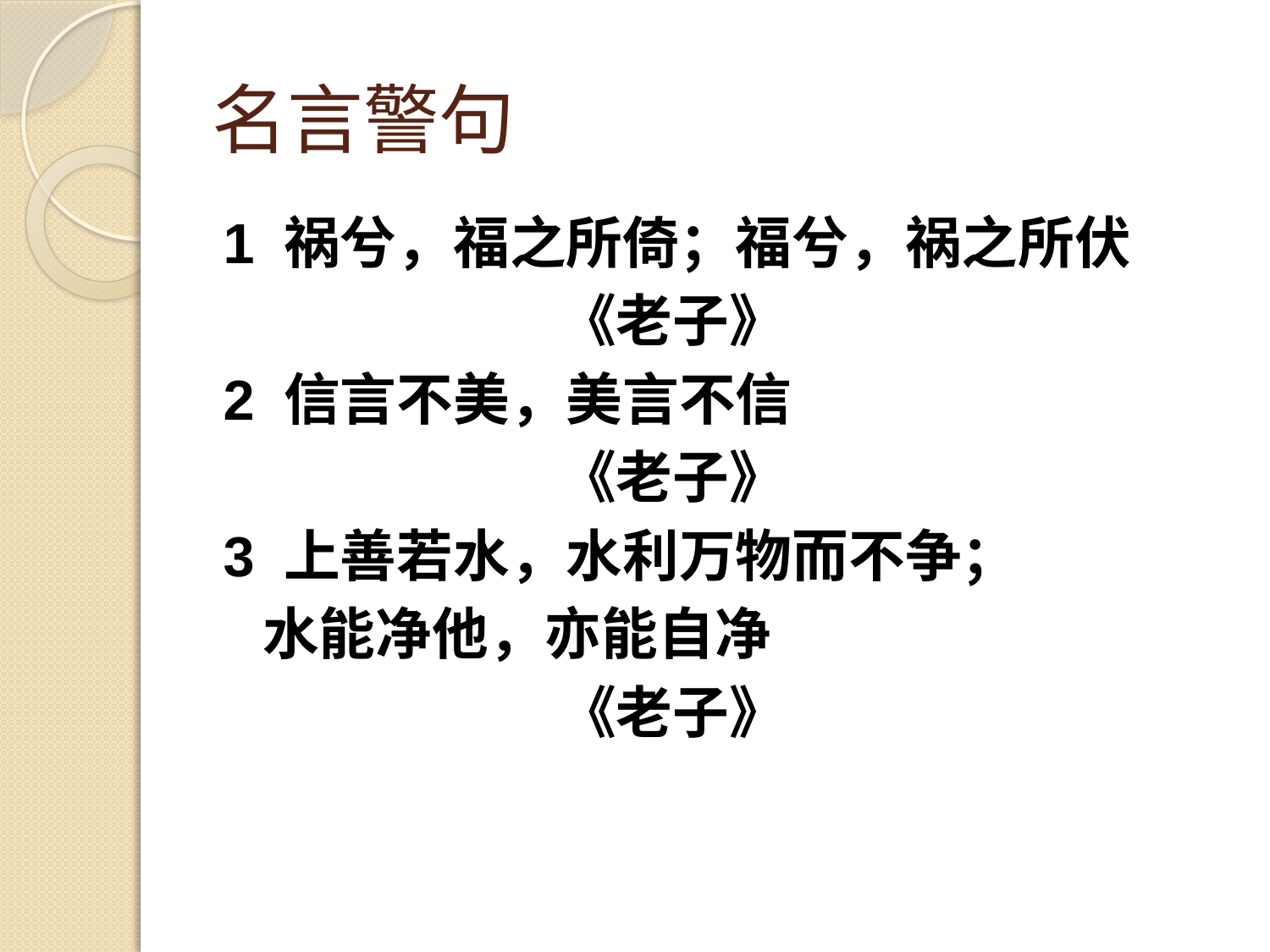

# 名言警句
1 祸兮，福之所倚；福兮，祸之所伏
                         《老子》
2 信言不美，美言不信
                         《老子》
3 上善若水，水利万物而不争；
  水能净他，亦能自净
                         《老子》